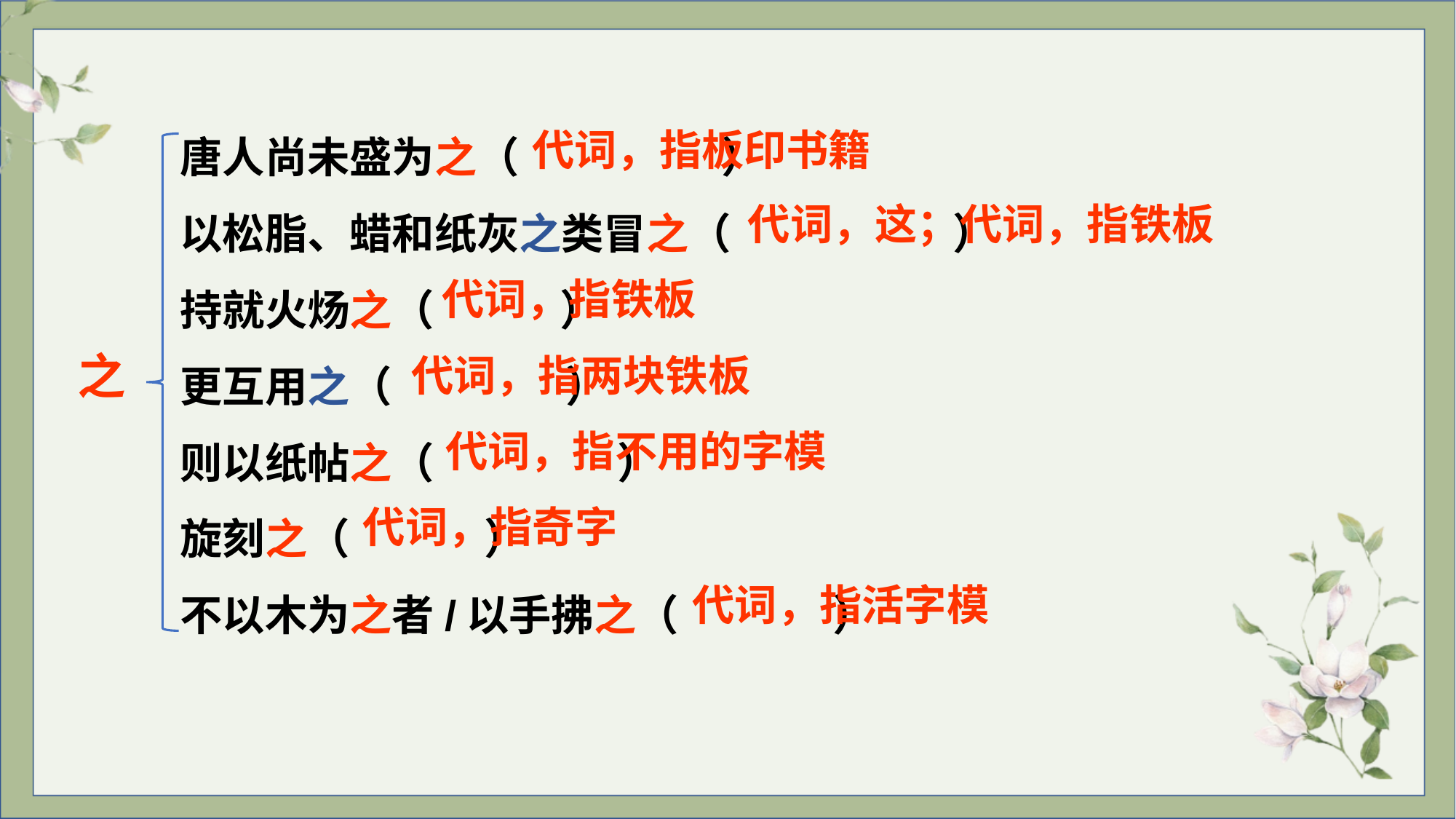

唐人尚未盛为之（                     ）
以松脂、蜡和纸灰之类冒之（                       ）
持就火炀之（             ）
更互用之（                  ）
则以纸帖之（                   ）
旋刻之（              ）
不以木为之者/以手拂之（                ）
代词，指板印书籍

代词，这；代词，指铁板
代词，指铁板
之
代词，指两块铁板
代词，指不用的字模
代词，指奇字
代词，指活字模